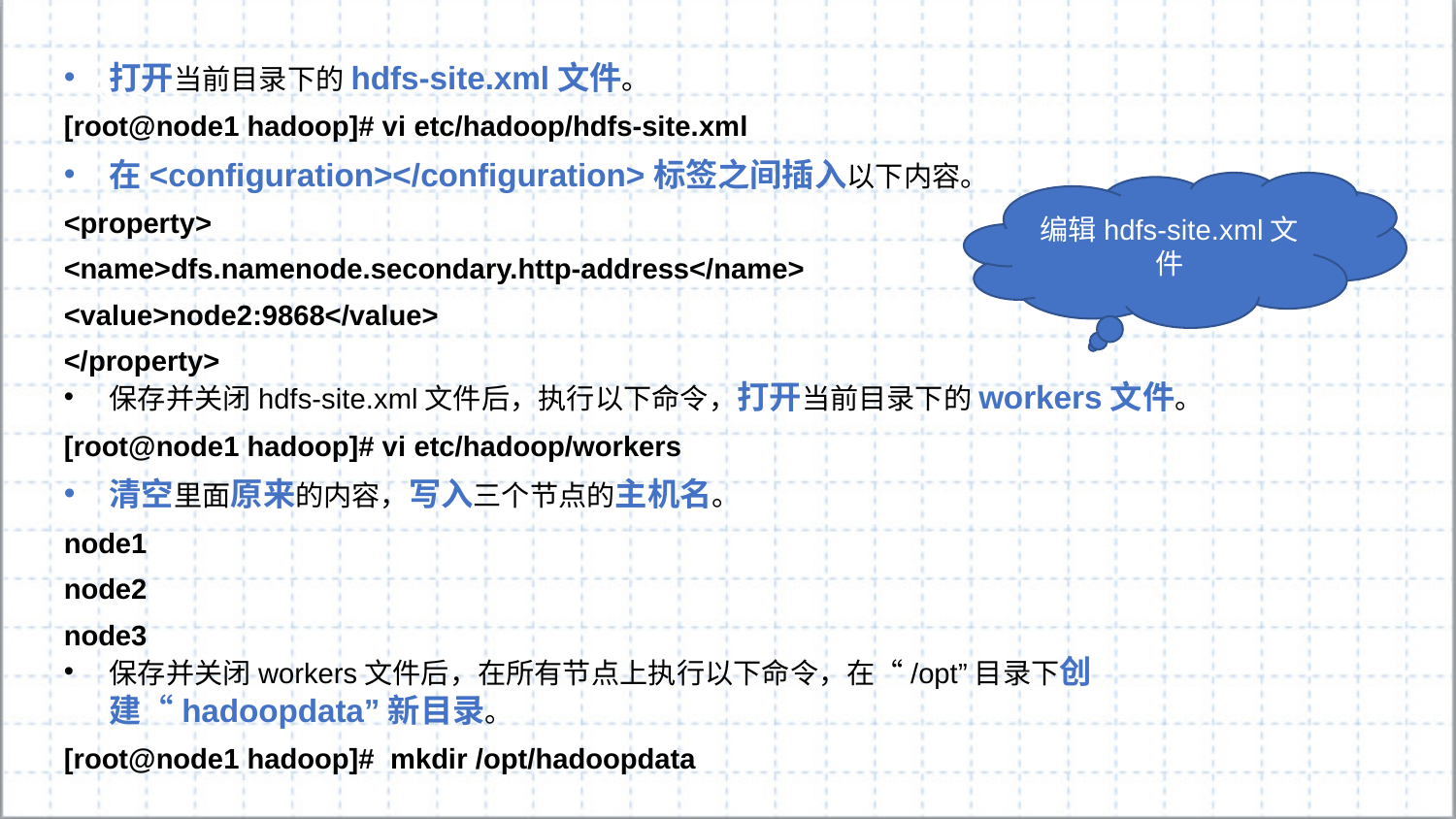

打开当前目录下的hdfs-site.xml文件。
[root@node1 hadoop]# vi etc/hadoop/hdfs-site.xml
在<configuration></configuration>标签之间插入以下内容。
<property>
<name>dfs.namenode.secondary.http-address</name>
<value>node2:9868</value>
</property>
保存并关闭hdfs-site.xml文件后，执行以下命令，打开当前目录下的workers文件。
[root@node1 hadoop]# vi etc/hadoop/workers
清空里面原来的内容，写入三个节点的主机名。
node1
node2
node3
保存并关闭workers文件后，在所有节点上执行以下命令，在“/opt”目录下创建“hadoopdata”新目录。
[root@node1 hadoop]#  mkdir /opt/hadoopdata
编辑hdfs-site.xml文件